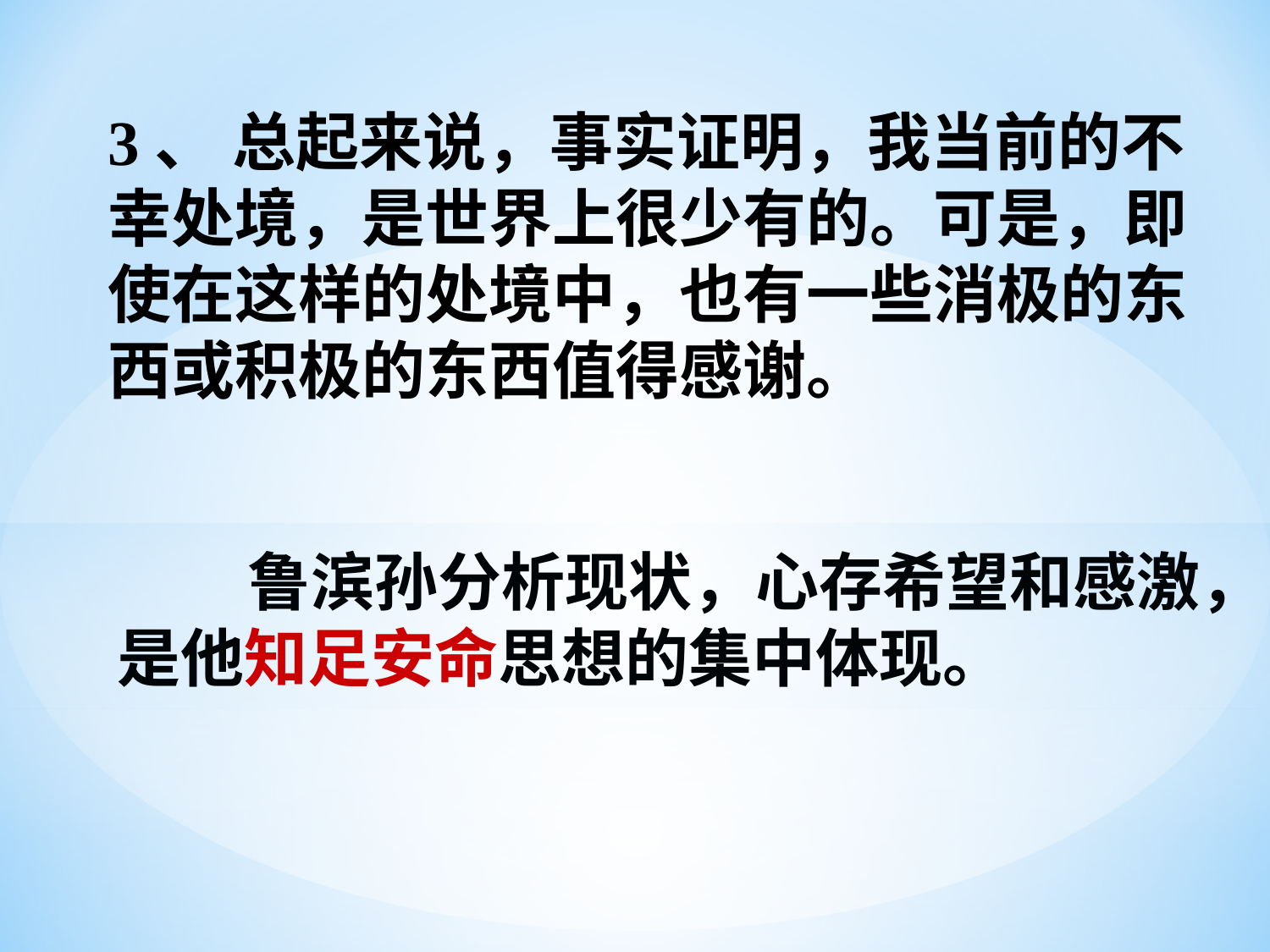

3、 总起来说，事实证明，我当前的不幸处境，是世界上很少有的。可是，即使在这样的处境中，也有一些消极的东西或积极的东西值得感谢。
        鲁滨孙分析现状，心存希望和感激，是他知足安命思想的集中体现。